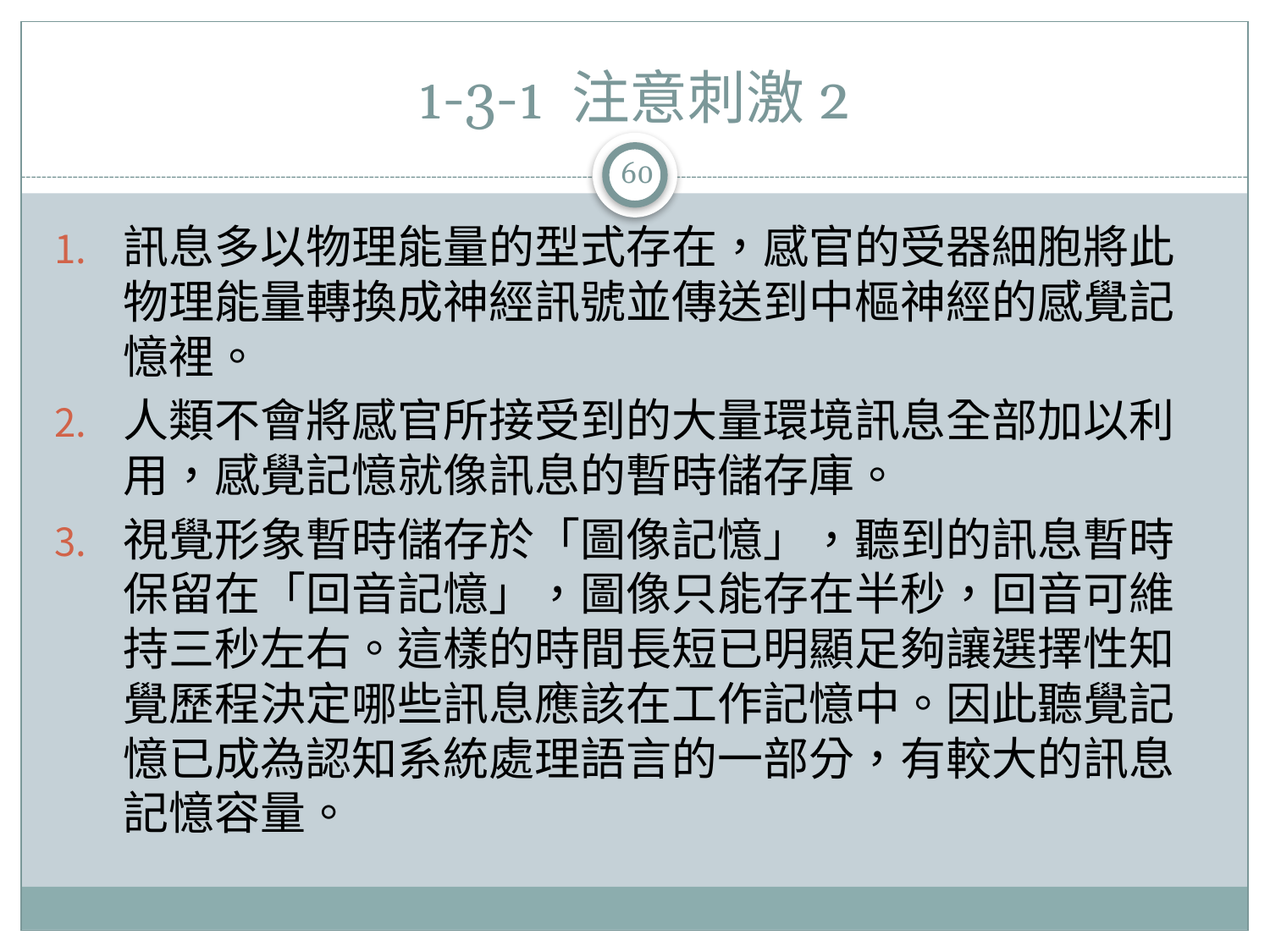

# 1-3-1 注意刺激2
60
訊息多以物理能量的型式存在，感官的受器細胞將此物理能量轉換成神經訊號並傳送到中樞神經的感覺記憶裡。
人類不會將感官所接受到的大量環境訊息全部加以利用，感覺記憶就像訊息的暫時儲存庫。
視覺形象暫時儲存於「圖像記憶」，聽到的訊息暫時保留在「回音記憶」，圖像只能存在半秒，回音可維持三秒左右。這樣的時間長短已明顯足夠讓選擇性知覺歷程決定哪些訊息應該在工作記憶中。因此聽覺記憶已成為認知系統處理語言的一部分，有較大的訊息記憶容量。